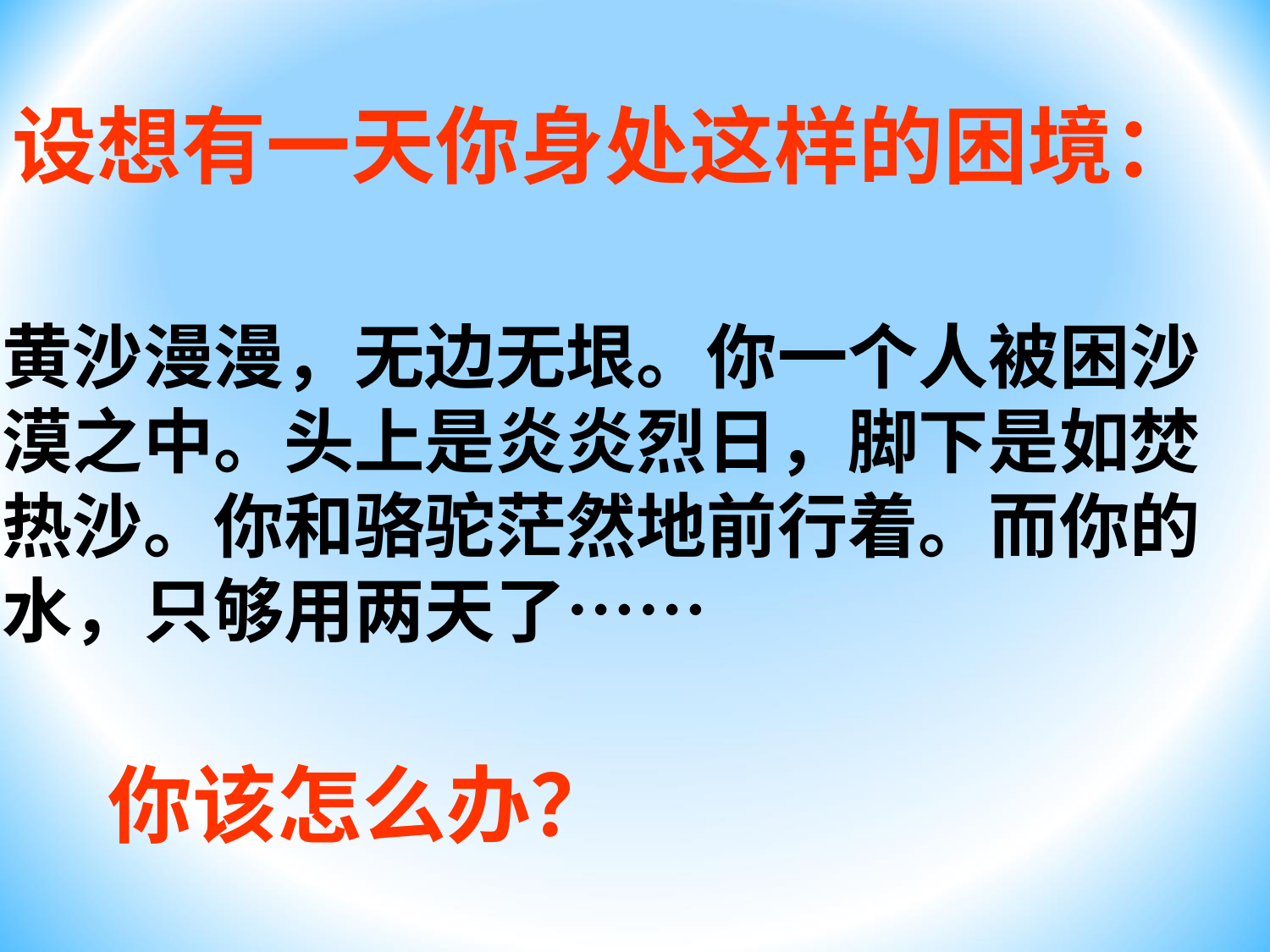

设想有一天你身处这样的困境：
黄沙漫漫，无边无垠。你一个人被困沙漠之中。头上是炎炎烈日，脚下是如焚热沙。你和骆驼茫然地前行着。而你的水，只够用两天了……

你该怎么办？